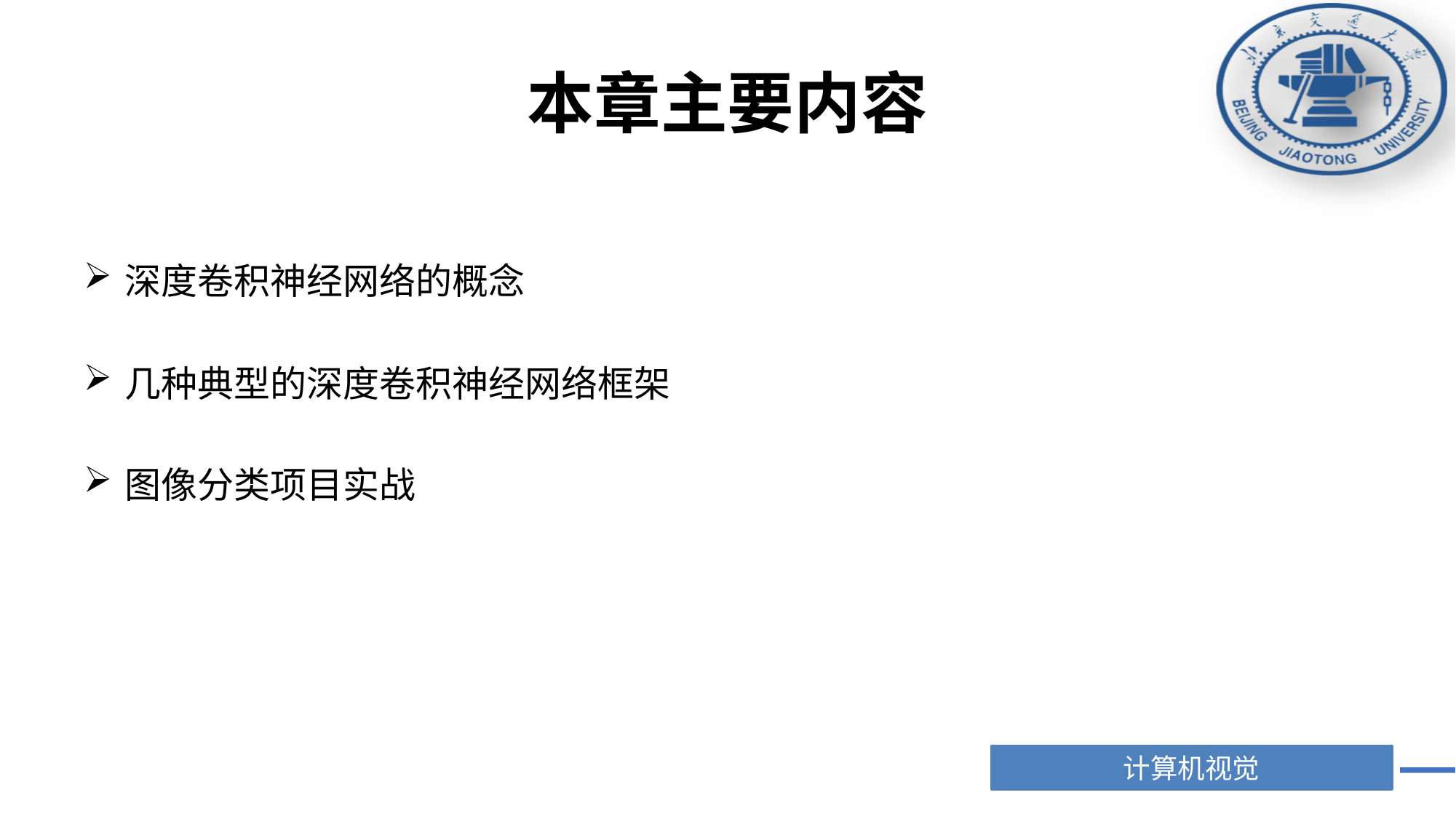

# 本章主要内容
深度卷积神经网络的概念

几种典型的深度卷积神经网络框架

图像分类项目实战